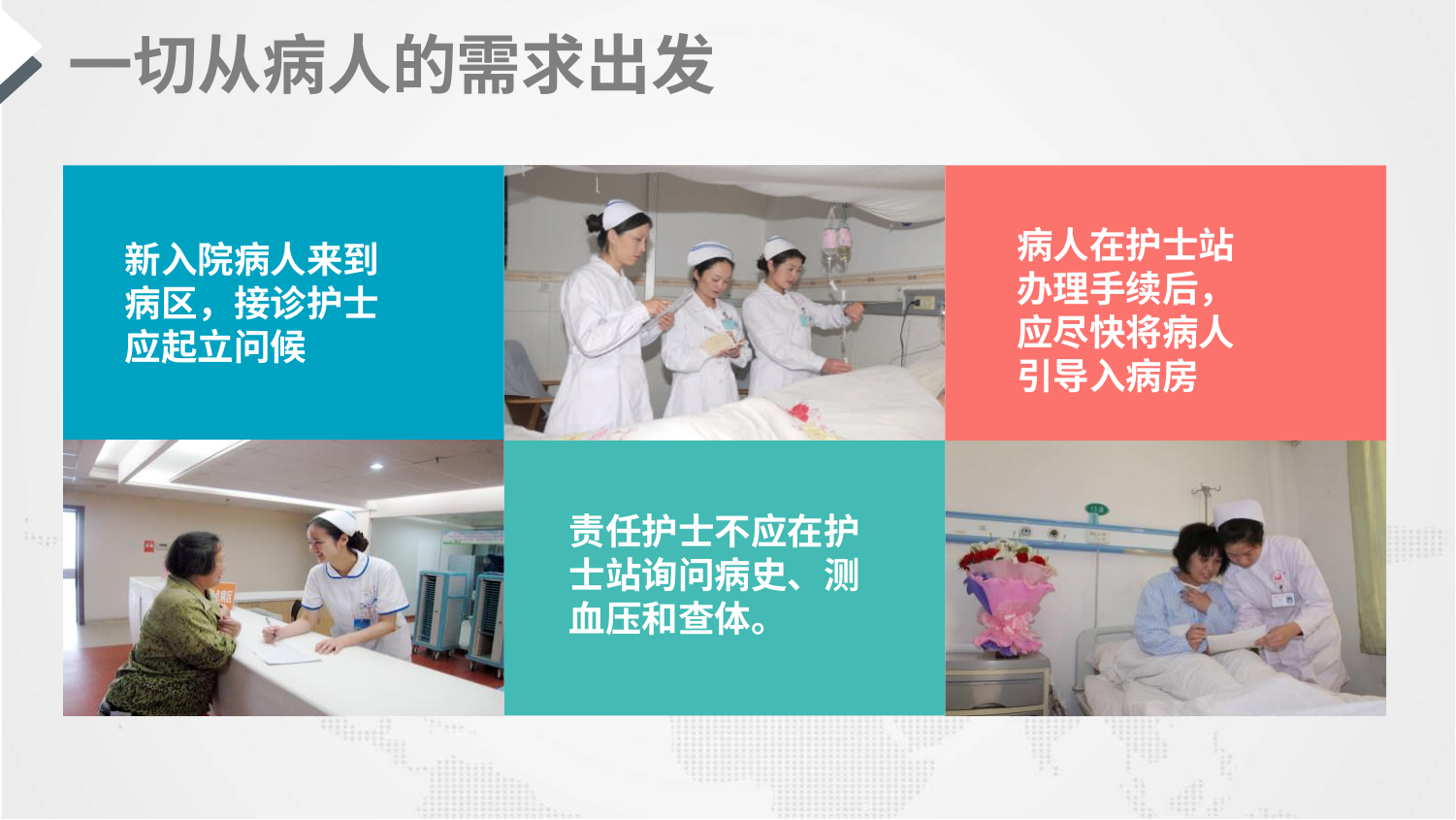

一切从病人的需求出发

新入院病人来到
病区，接诊护士
应起立问候

病人在护士站办理手续后，应尽快将病人引导入病房

责任护士不应在护士站询问病史、测血压和查体。